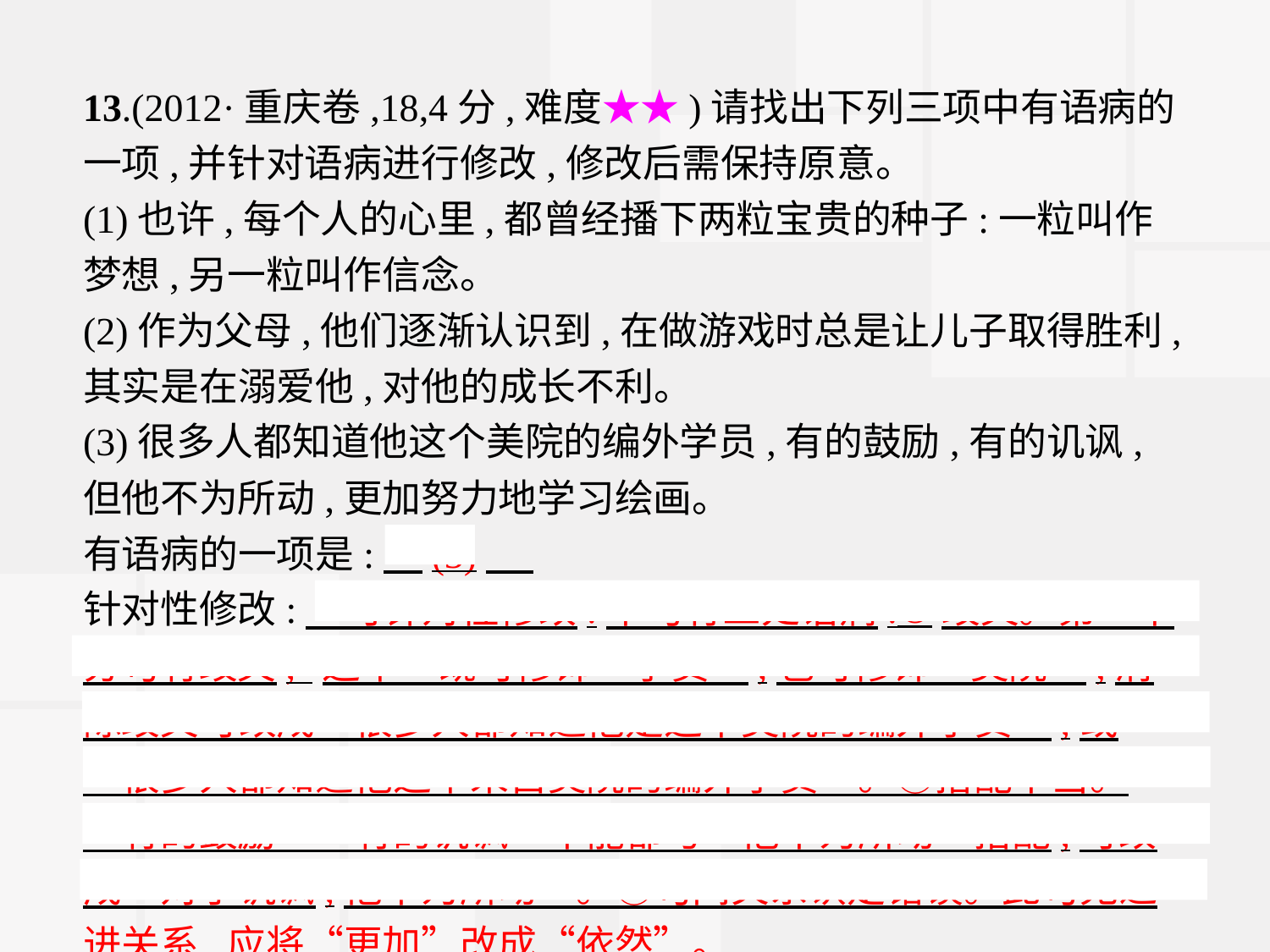

13.(2012·重庆卷,18,4分,难度★★)请找出下列三项中有语病的一项,并针对语病进行修改,修改后需保持原意。
(1)也许,每个人的心里,都曾经播下两粒宝贵的种子:一粒叫作梦想,另一粒叫作信念。
(2)作为父母,他们逐渐认识到,在做游戏时总是让儿子取得胜利,其实是在溺爱他,对他的成长不利。
(3)很多人都知道他这个美院的编外学员,有的鼓励,有的讥讽,但他不为所动,更加努力地学习绘画。
有语病的一项是:　(3)
针对性修改:　可针对性修改:本句有三处语病:①歧义。第一个分句有歧义,“这个”既可修饰“学员”,也可修饰“美院”,消除歧义可改成“很多人都知道他是这个美院的编外学员”,或“很多人都知道他这个来自美院的编外学员”。②搭配不当。“有的鼓励”“有的讥讽”不能都与“他不为所动”搭配,可改成“对于讥讽,他不为所动”。③句间关系认定错误。此句无递进关系,应将“更加”改成“依然”。